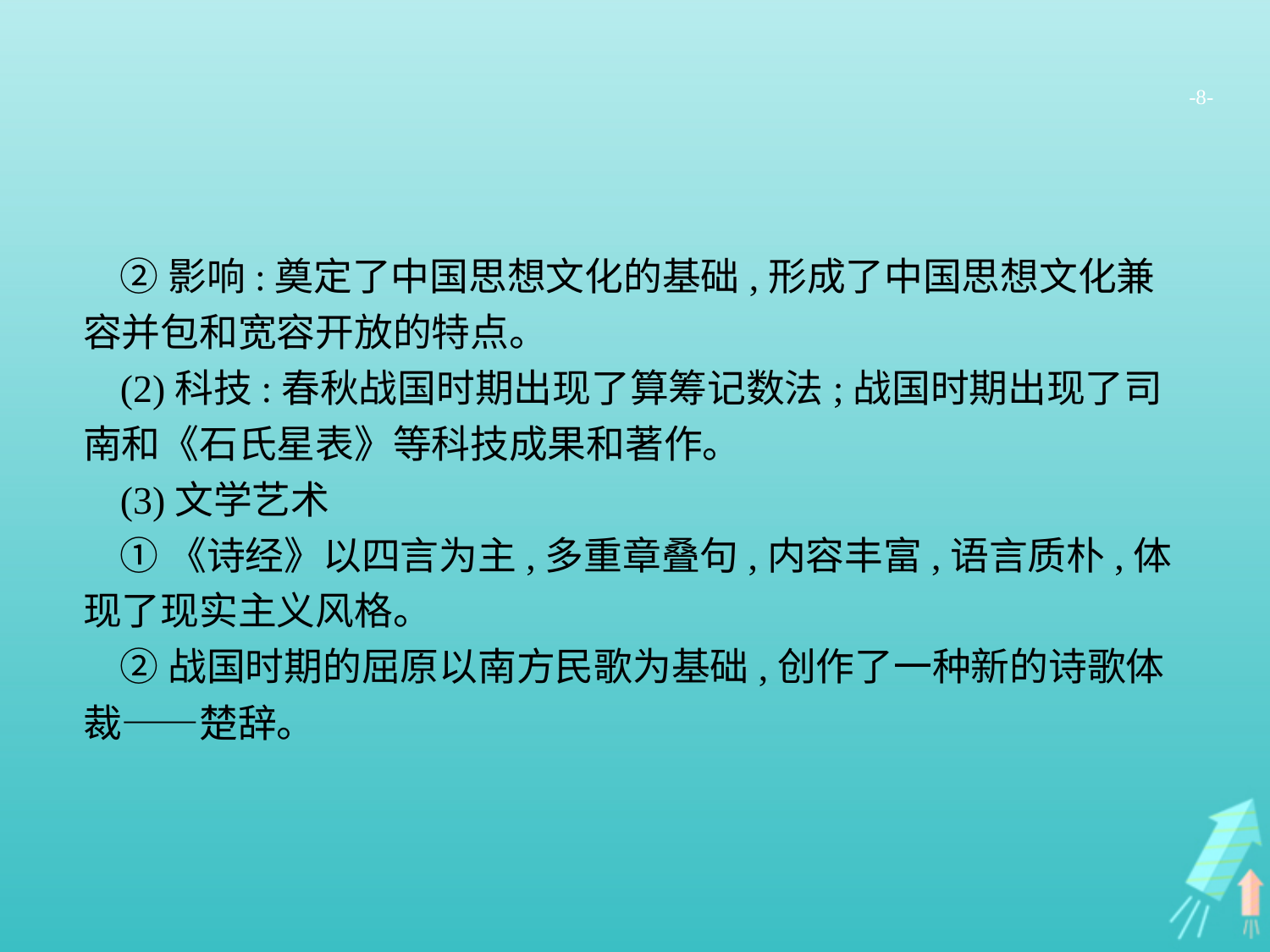

-8-
②影响:奠定了中国思想文化的基础,形成了中国思想文化兼容并包和宽容开放的特点。
(2)科技:春秋战国时期出现了算筹记数法;战国时期出现了司南和《石氏星表》等科技成果和著作。
(3)文学艺术
①《诗经》以四言为主,多重章叠句,内容丰富,语言质朴,体现了现实主义风格。
②战国时期的屈原以南方民歌为基础,创作了一种新的诗歌体裁——楚辞。